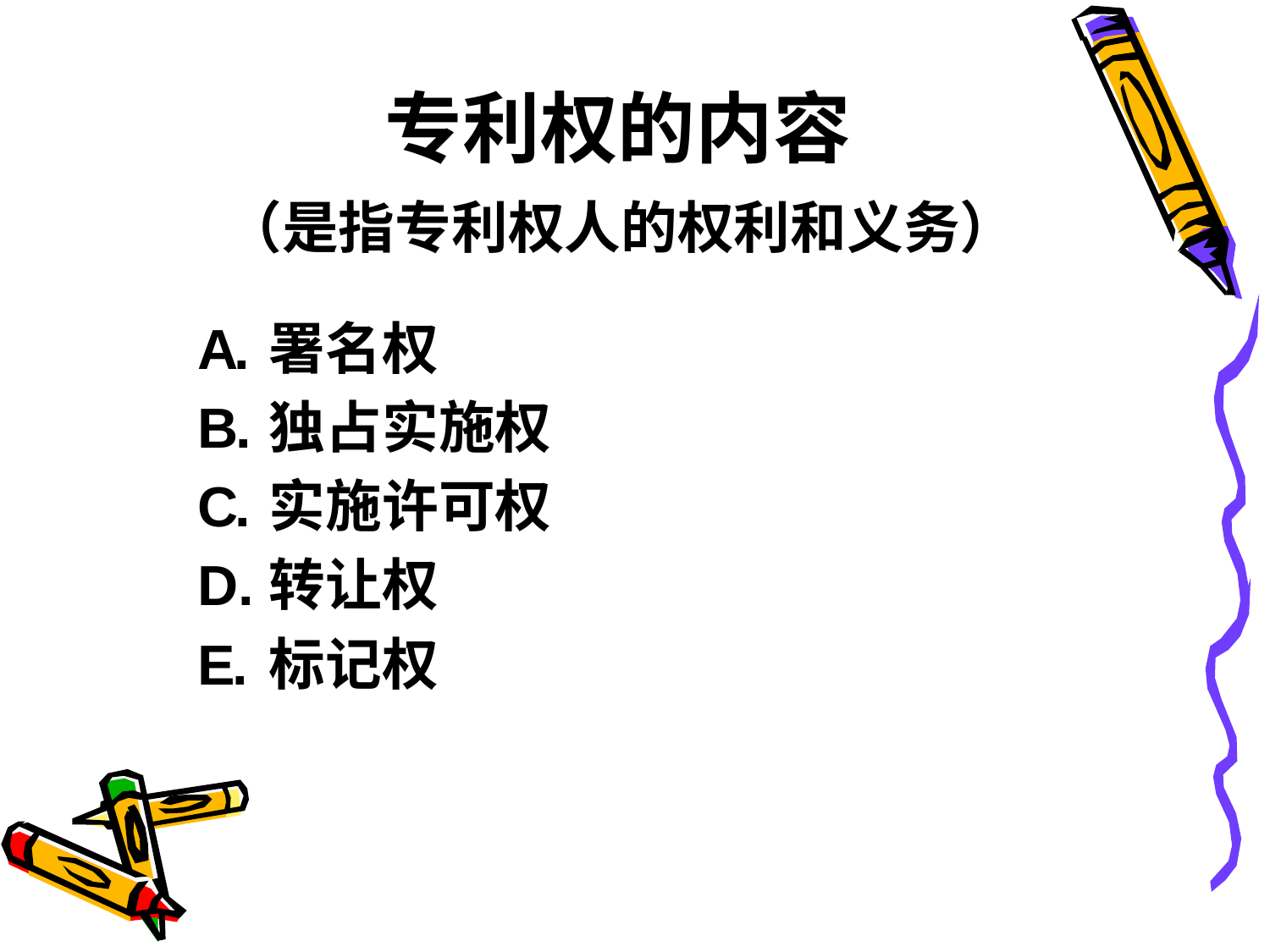

# 专利权的内容
（是指专利权人的权利和义务）
署名权
独占实施权
实施许可权
转让权
标记权